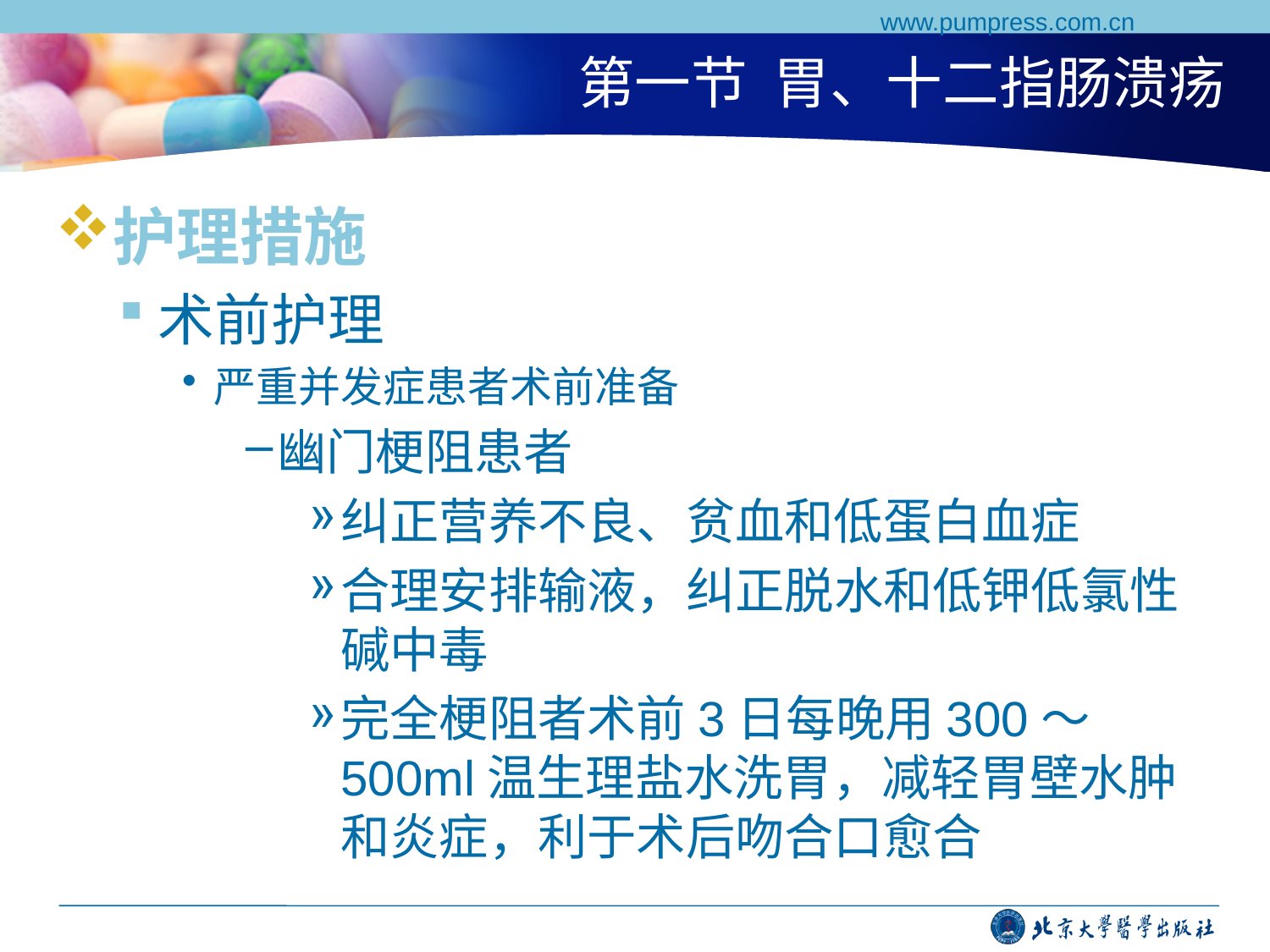

www.pumpress.com.cn
# 第一节  胃、十二指肠溃疡
护理措施
术前护理
严重并发症患者术前准备
幽门梗阻患者
纠正营养不良、贫血和低蛋白血症
合理安排输液，纠正脱水和低钾低氯性碱中毒
完全梗阻者术前3日每晚用300～500ml温生理盐水洗胃，减轻胃壁水肿和炎症，利于术后吻合口愈合